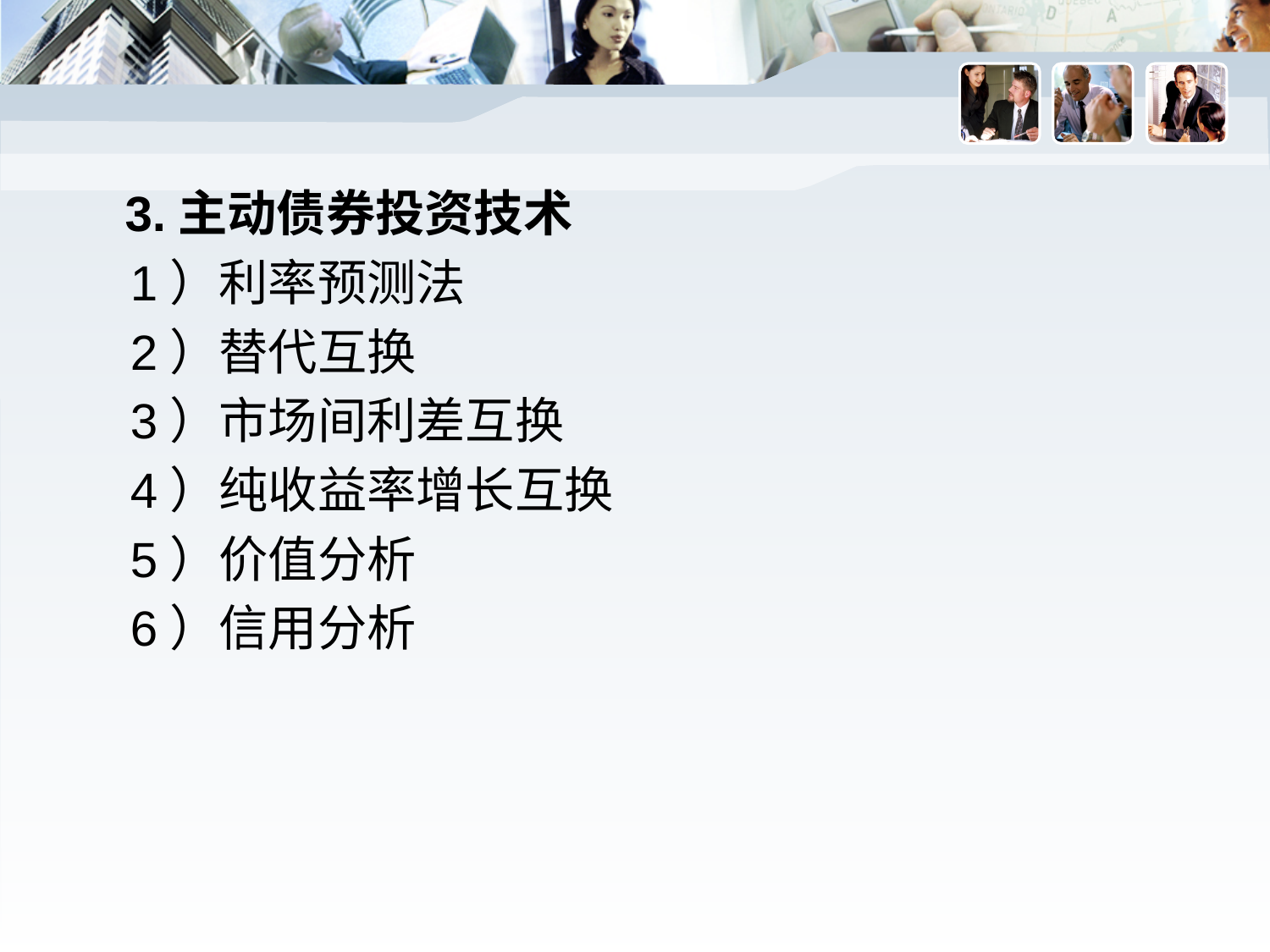

3.主动债券投资技术
     1）利率预测法
     2）替代互换
     3）市场间利差互换
     4）纯收益率增长互换
     5）价值分析
     6）信用分析